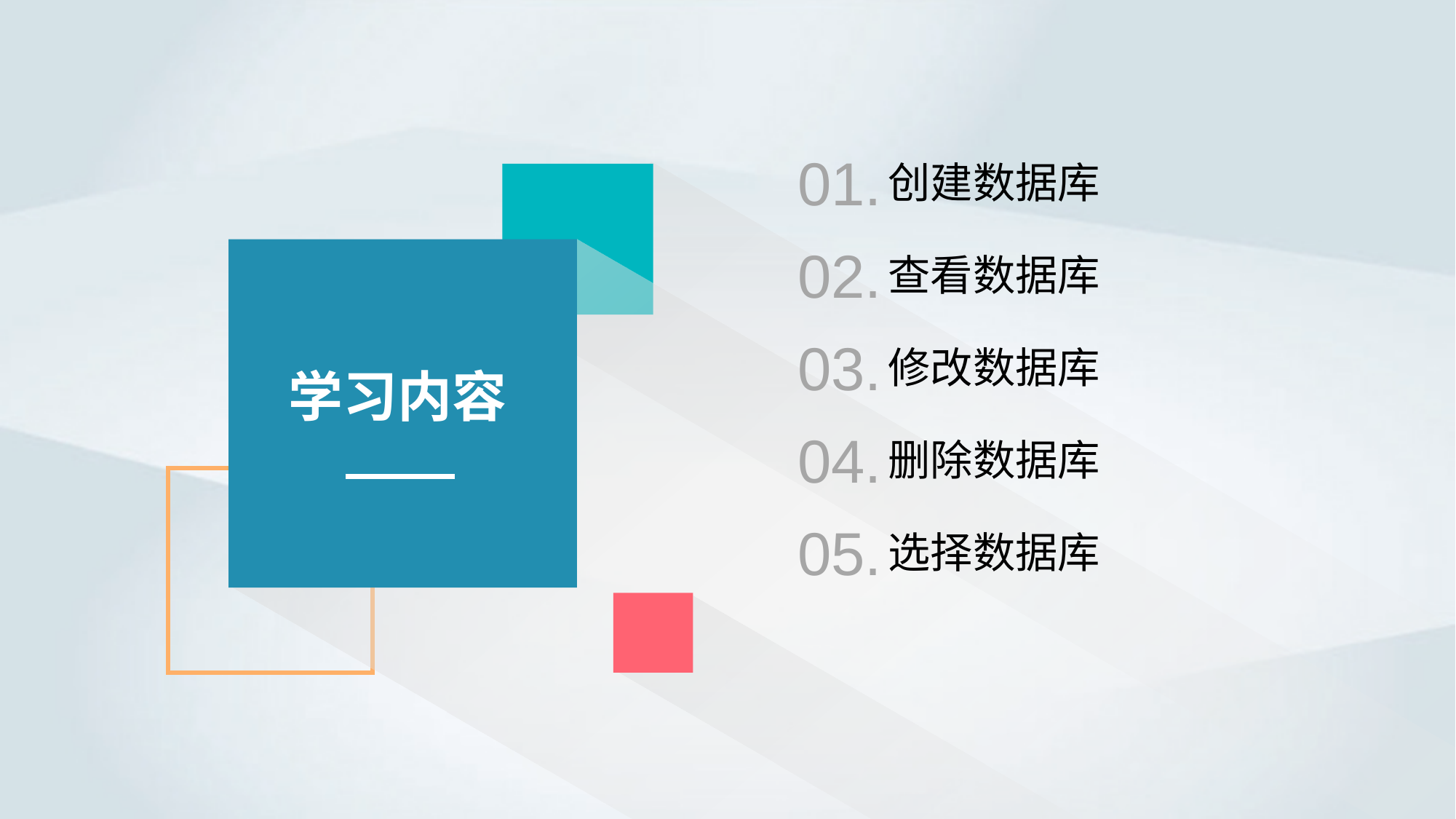

01.
创建数据库

02.
查看数据库

03.
修改数据库
学习内容
04.
删除数据库

05.
选择数据库